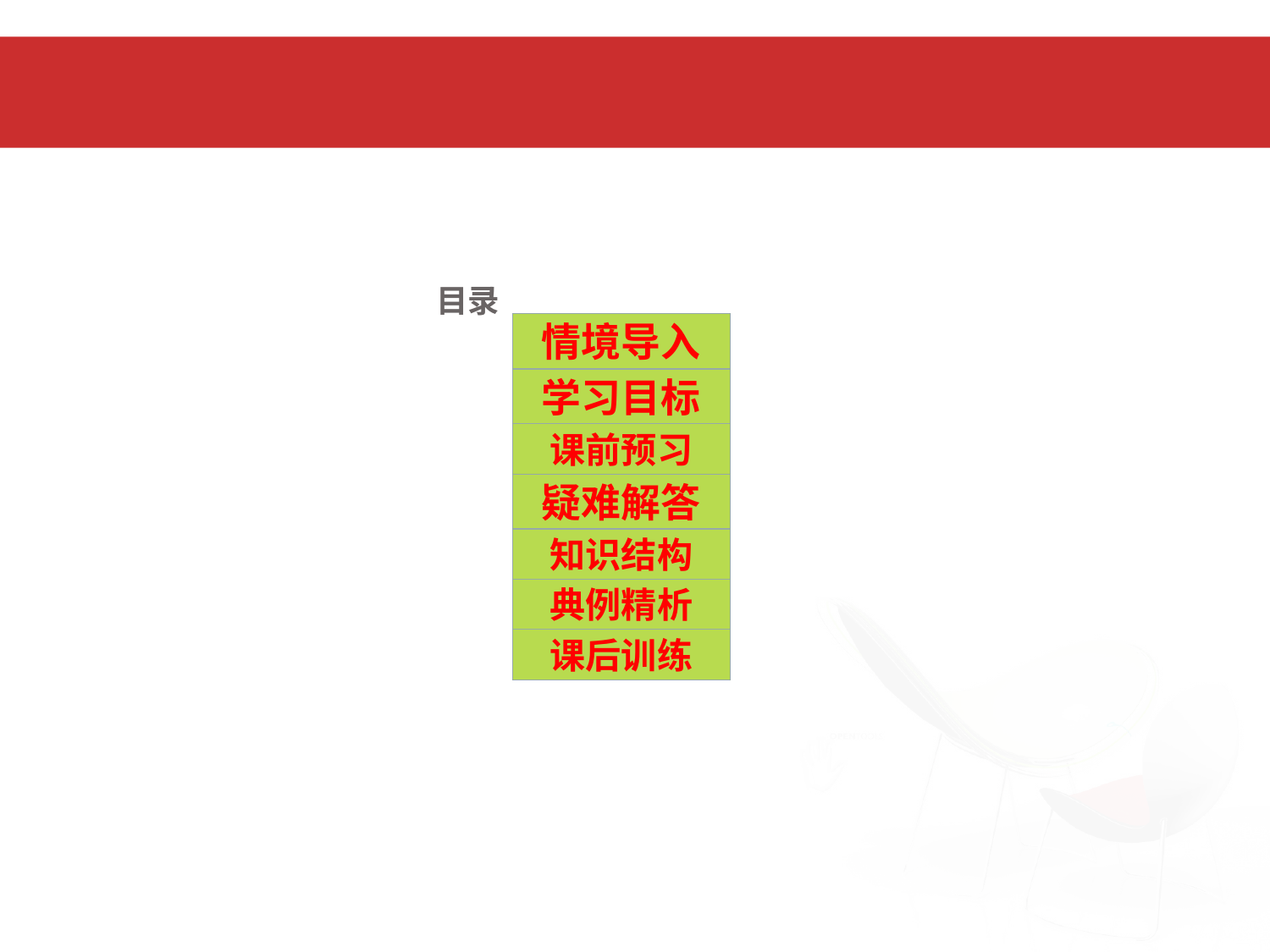

目录
情境导入
学习目标
课前预习
疑难解答
知识结构
典例精析
课后训练